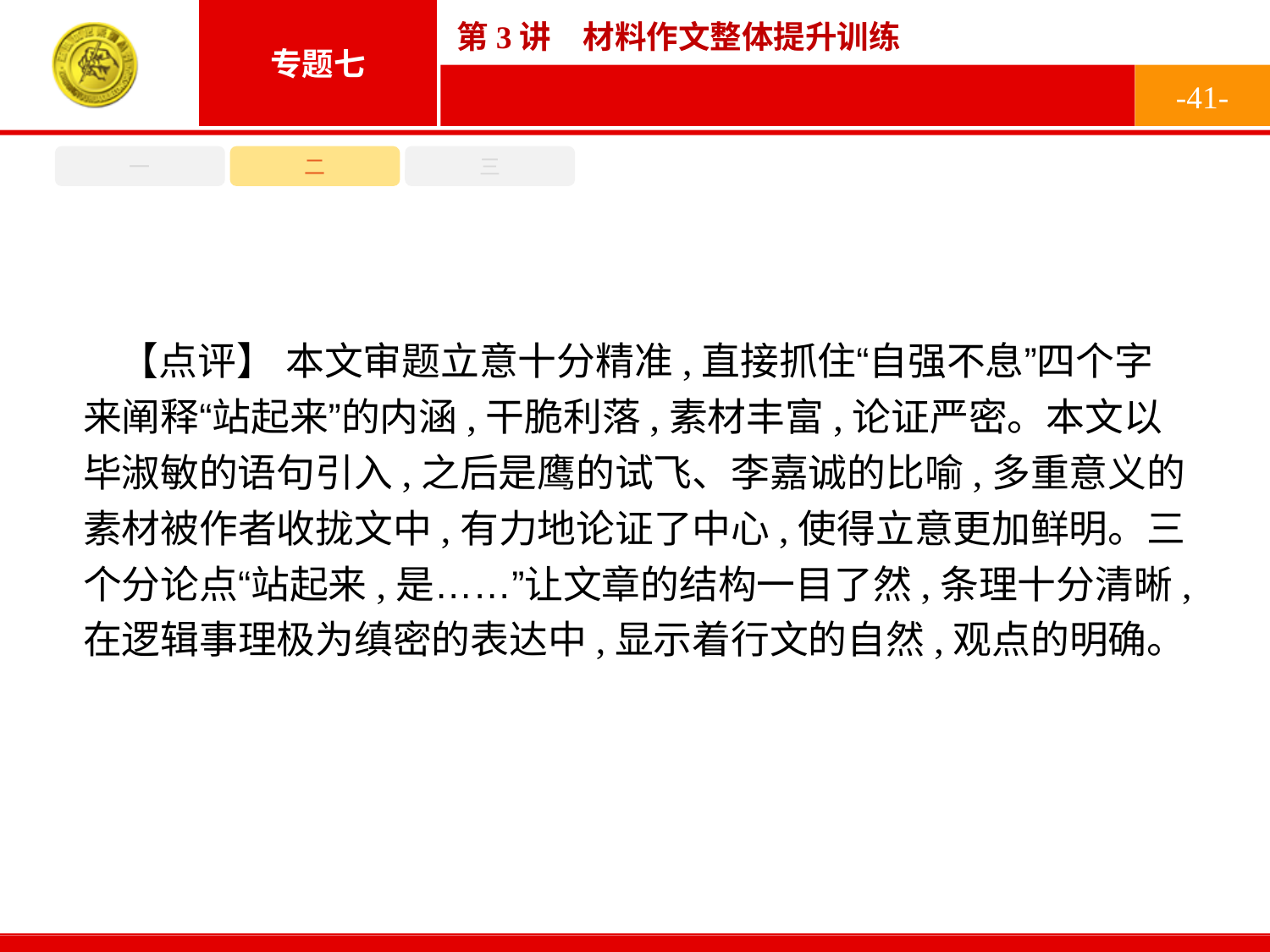

-41-
一
二
三
【点评】 本文审题立意十分精准,直接抓住“自强不息”四个字来阐释“站起来”的内涵,干脆利落,素材丰富,论证严密。本文以毕淑敏的语句引入,之后是鹰的试飞、李嘉诚的比喻,多重意义的素材被作者收拢文中,有力地论证了中心,使得立意更加鲜明。三个分论点“站起来,是……”让文章的结构一目了然,条理十分清晰,在逻辑事理极为缜密的表达中,显示着行文的自然,观点的明确。